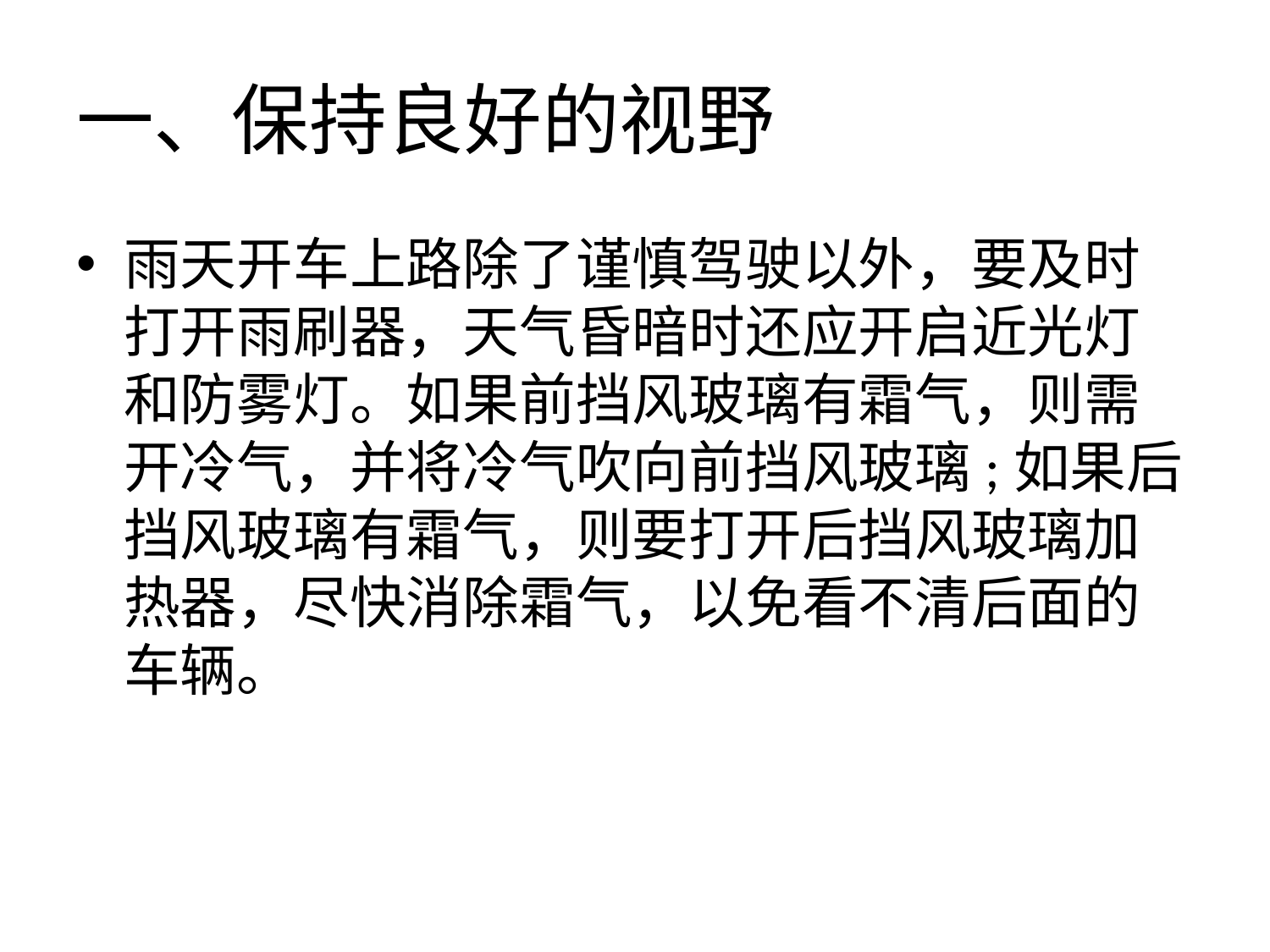

# 一、保持良好的视野
雨天开车上路除了谨慎驾驶以外，要及时打开雨刷器，天气昏暗时还应开启近光灯和防雾灯。如果前挡风玻璃有霜气，则需开冷气，并将冷气吹向前挡风玻璃;如果后挡风玻璃有霜气，则要打开后挡风玻璃加热器，尽快消除霜气，以免看不清后面的车辆。